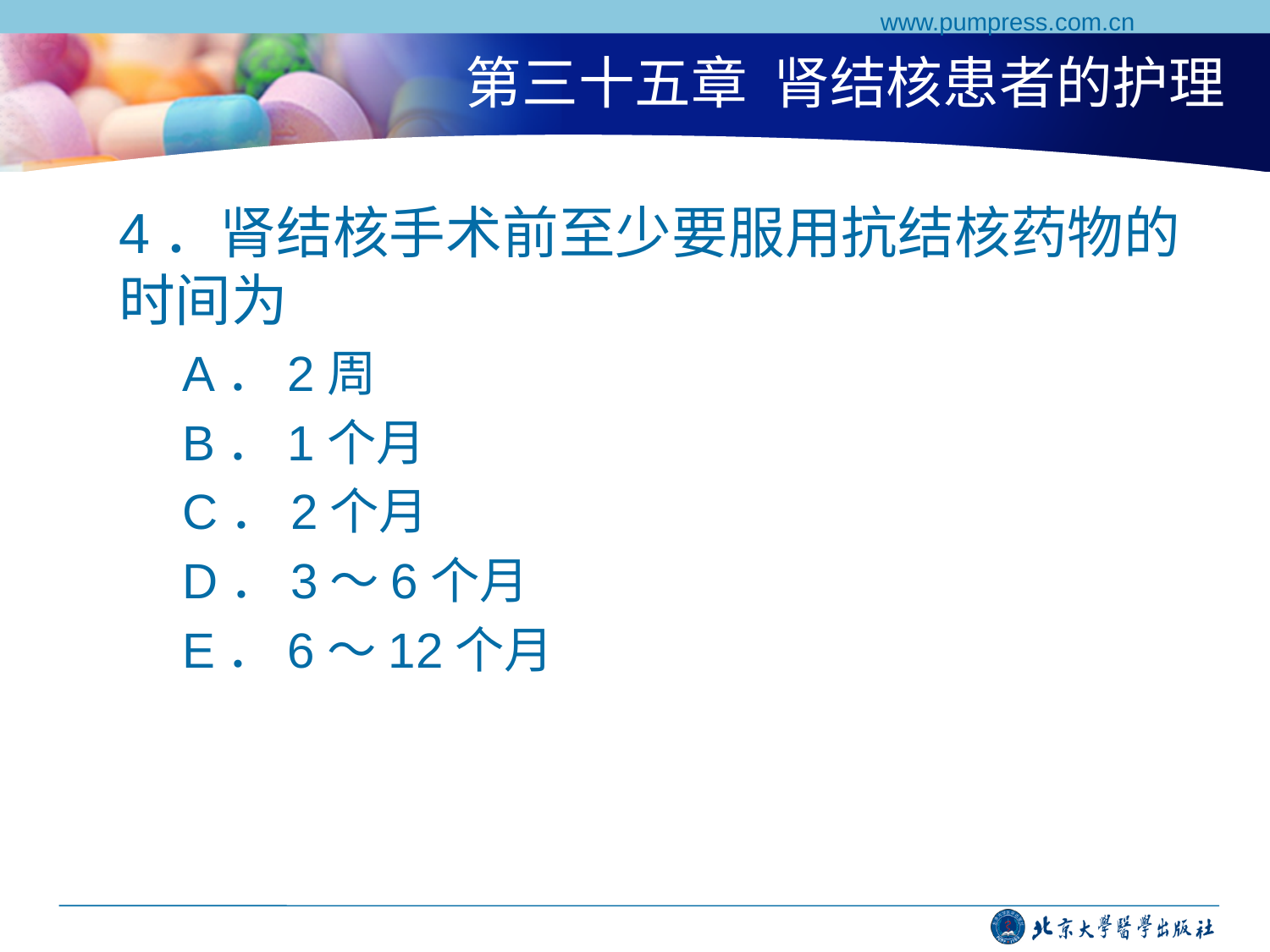

www.pumpress.com.cn
# 第三十五章  肾结核患者的护理
4．肾结核手术前至少要服用抗结核药物的时间为
A．2周
B．1个月
C．2个月
D．3～6个月
E．6～12个月